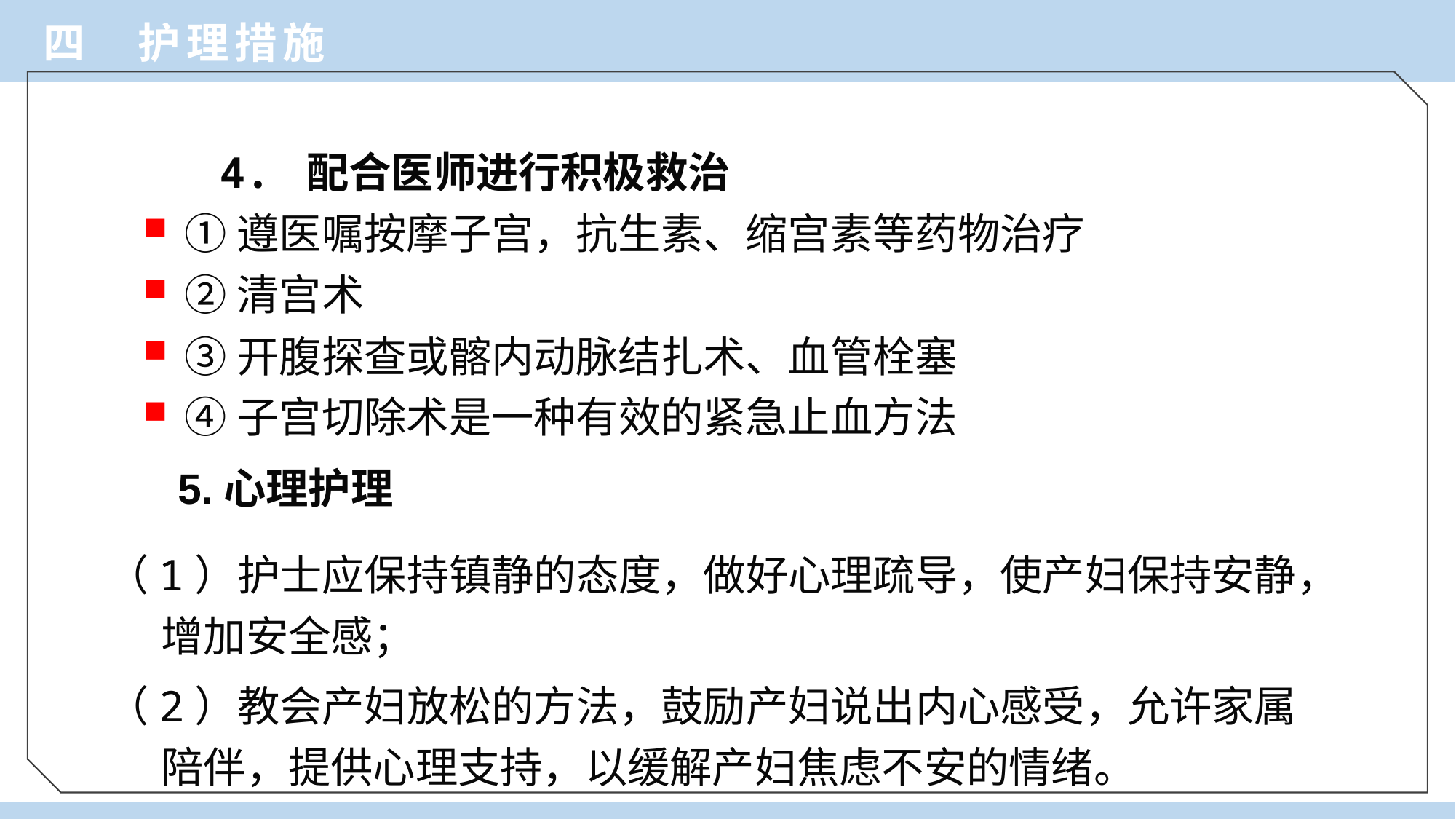

四   护理措施

   4. 配合医师进行积极救治
①遵医嘱按摩子宫，抗生素、缩宫素等药物治疗
②清宫术
③开腹探查或髂内动脉结扎术、血管栓塞
④子宫切除术是一种有效的紧急止血方法
5.心理护理
（1）护士应保持镇静的态度，做好心理疏导，使产妇保持安静，增加安全感；
（2）教会产妇放松的方法，鼓励产妇说出内心感受，允许家属陪伴，提供心理支持，以缓解产妇焦虑不安的情绪。